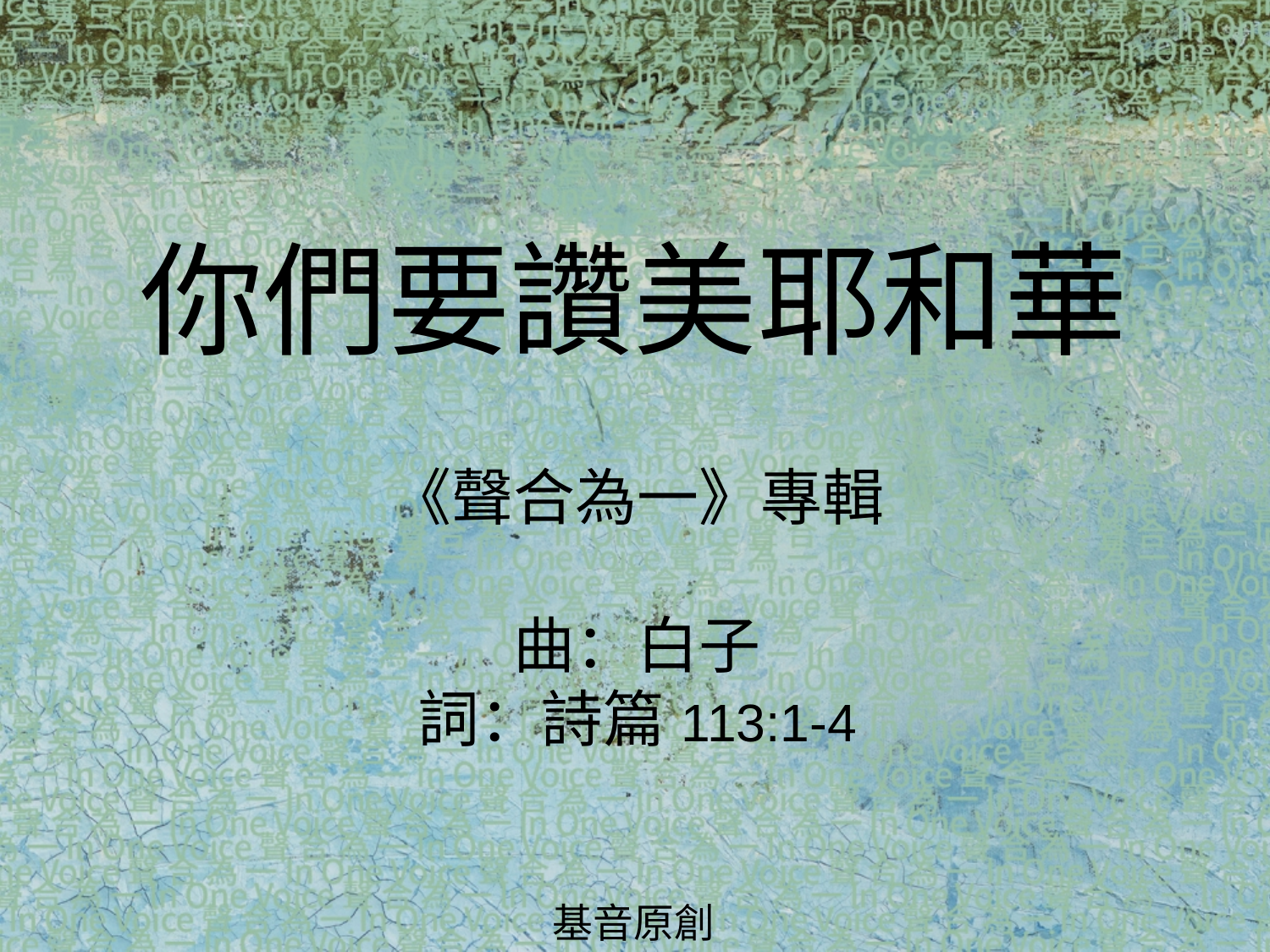

你們要讚美耶和華

# 《聲合為一》專輯 曲：白子 詞：詩篇 113:1-4
基音原創